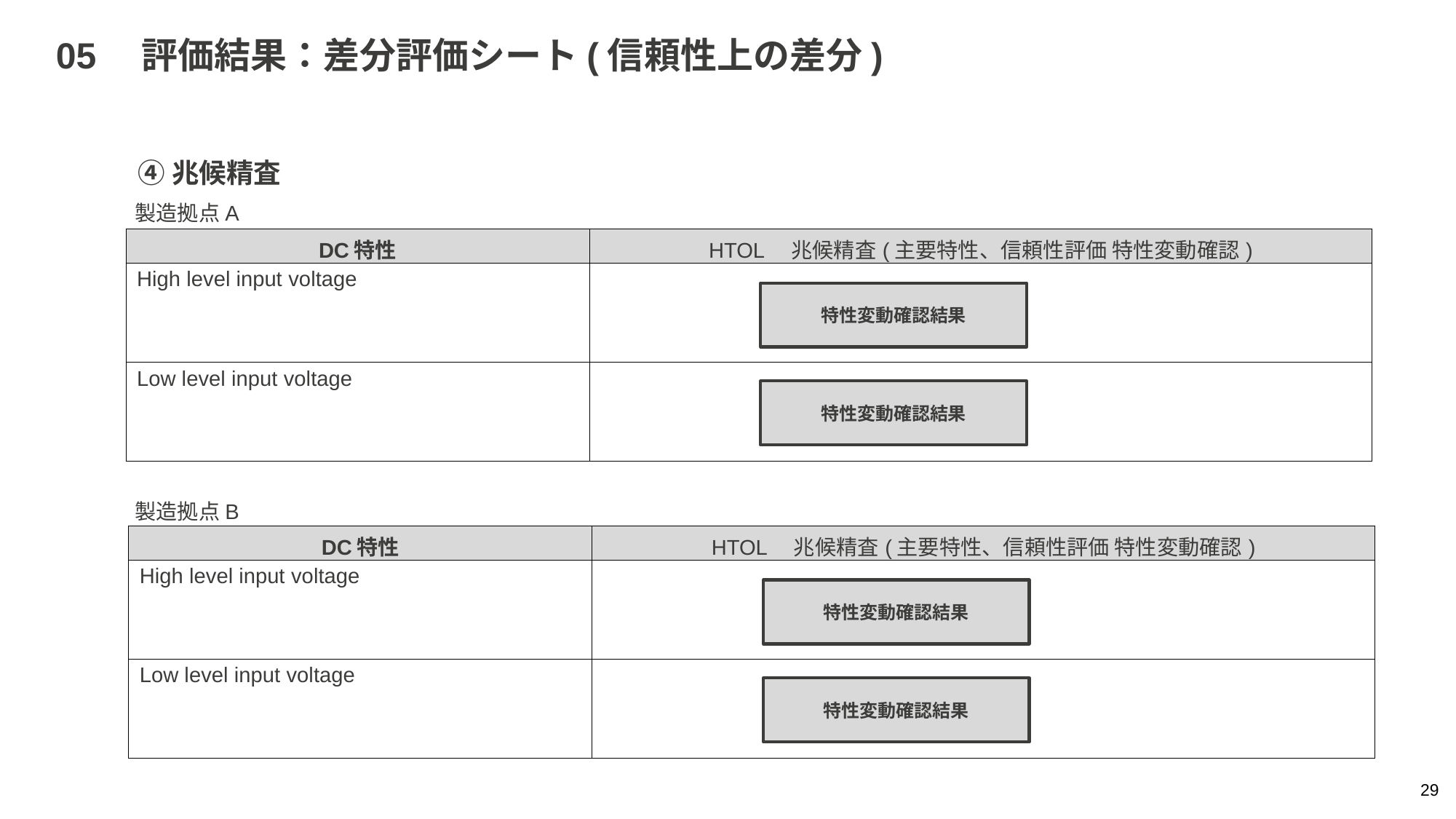

# 05　評価結果：差分評価シート(信頼性上の差分)
④兆候精査
製造拠点A
| DC特性 | HTOL　兆候精査(主要特性、信頼性評価 特性変動確認) |
| --- | --- |
| High level input voltage |  |
| Low level input voltage |  |
特性変動確認結果
特性変動確認結果
製造拠点B
| DC特性 | HTOL　兆候精査(主要特性、信頼性評価 特性変動確認) |
| --- | --- |
| High level input voltage |  |
| Low level input voltage |  |
特性変動確認結果
特性変動確認結果